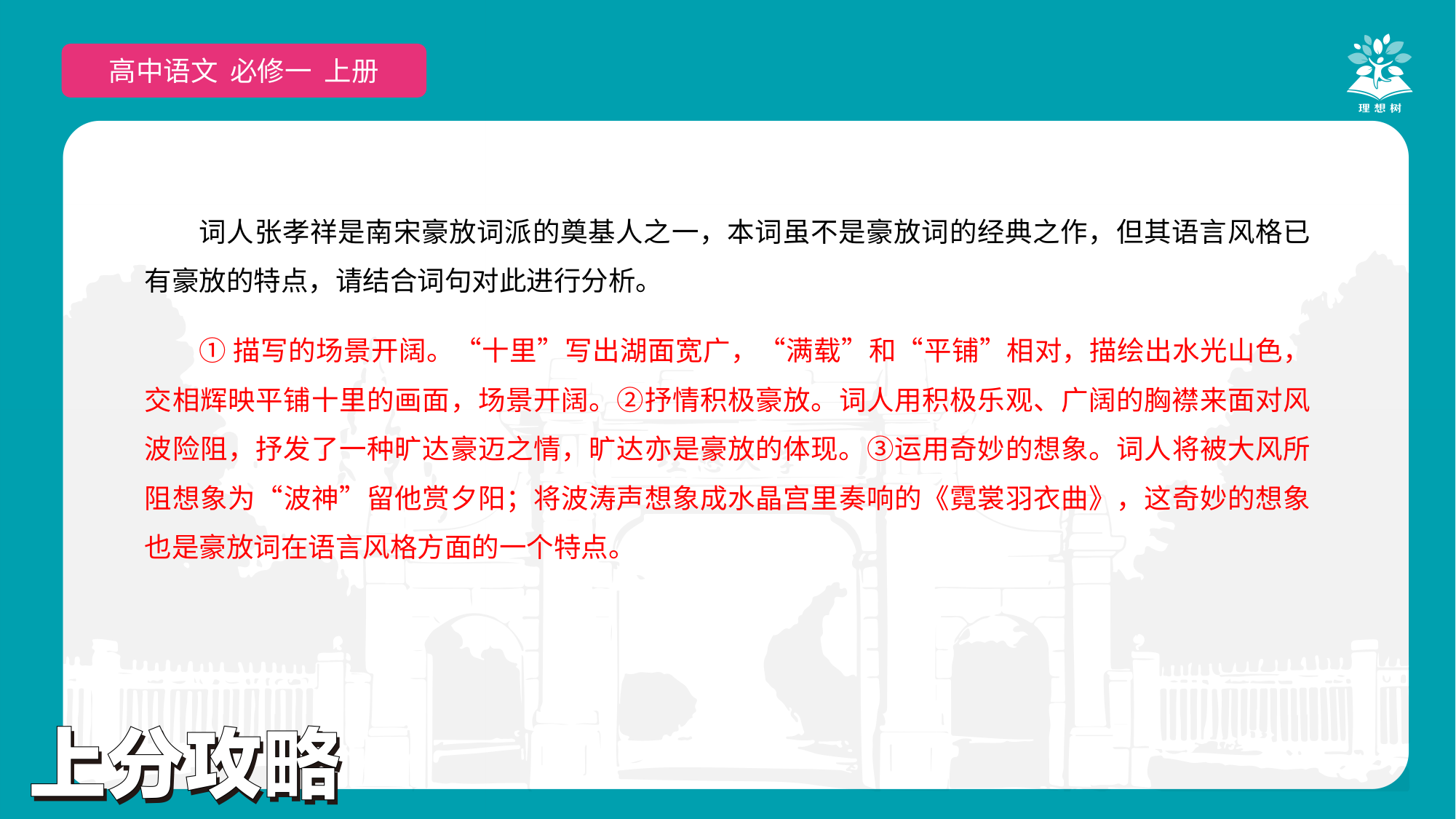

高中语文  必修一  上册
词人张孝祥是南宋豪放词派的奠基人之一，本词虽不是豪放词的经典之作，但其语言风格已有豪放的特点，请结合词句对此进行分析。
①描写的场景开阔。“十里”写出湖面宽广，“满载”和“平铺”相对，描绘出水光山色，交相辉映平铺十里的画面，场景开阔。②抒情积极豪放。词人用积极乐观、广阔的胸襟来面对风波险阻，抒发了一种旷达豪迈之情，旷达亦是豪放的体现。③运用奇妙的想象。词人将被大风所阻想象为“波神”留他赏夕阳；将波涛声想象成水晶宫里奏响的《霓裳羽衣曲》，这奇妙的想象也是豪放词在语言风格方面的一个特点。